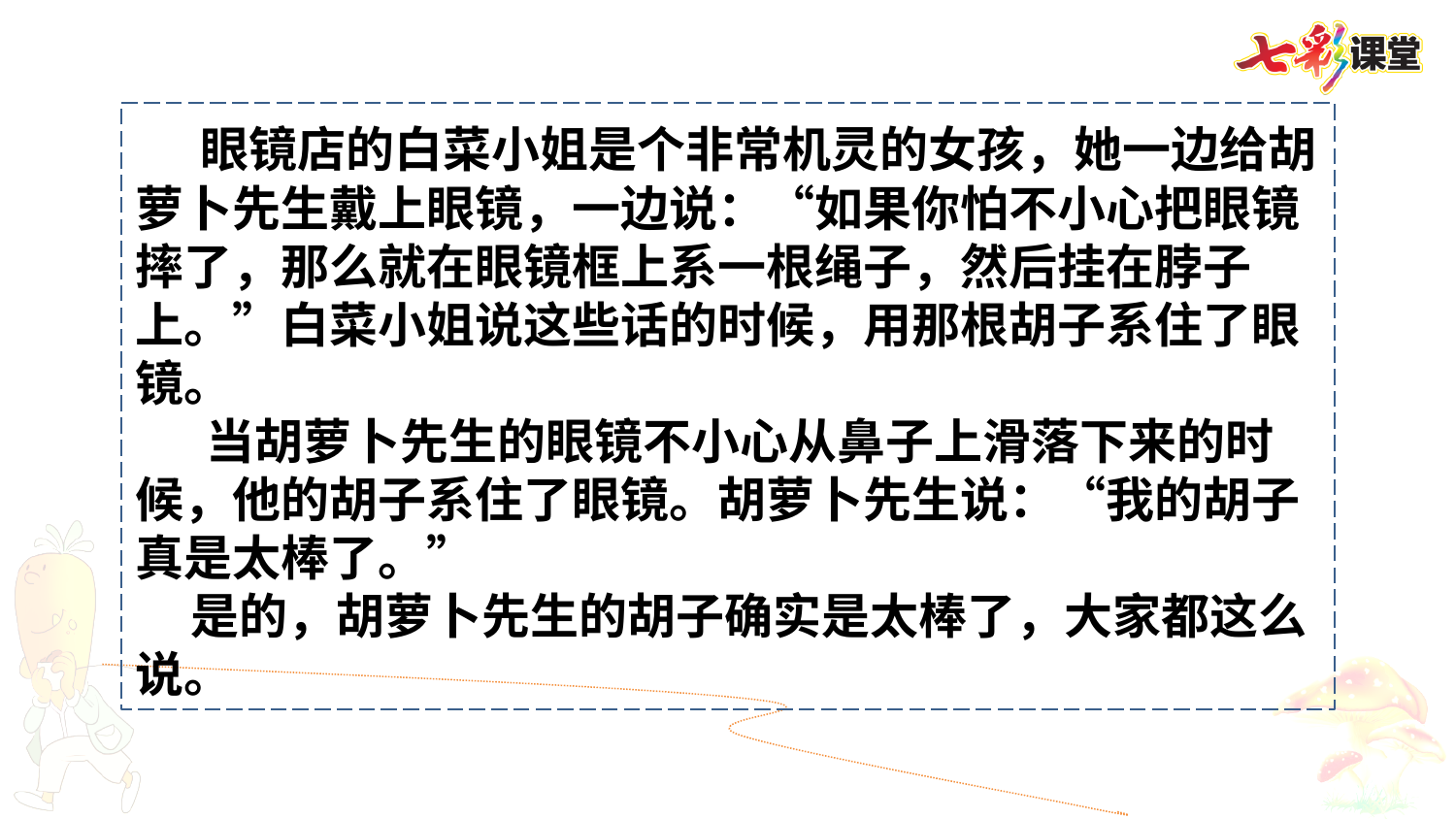

眼镜店的白菜小姐是个非常机灵的女孩，她一边给胡萝卜先生戴上眼镜，一边说：“如果你怕不小心把眼镜摔了，那么就在眼镜框上系一根绳子，然后挂在脖子上。”白菜小姐说这些话的时候，用那根胡子系住了眼镜。
　  当胡萝卜先生的眼镜不小心从鼻子上滑落下来的时候，他的胡子系住了眼镜。胡萝卜先生说：“我的胡子真是太棒了。”
    是的，胡萝卜先生的胡子确实是太棒了，大家都这么说。